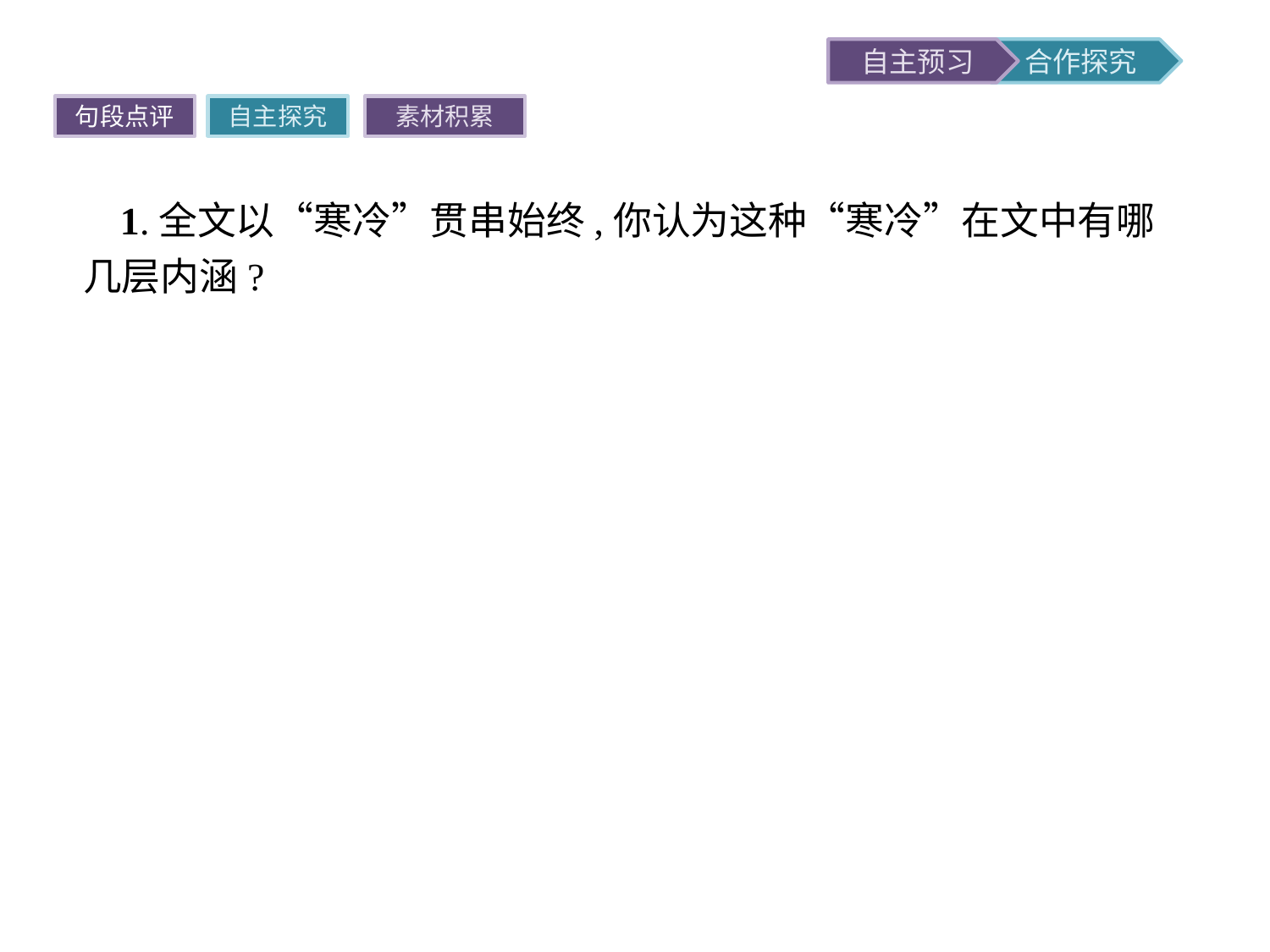

句段点评
自主探究
素材积累
1.全文以“寒冷”贯串始终,你认为这种“寒冷”在文中有哪几层内涵?
提示寒冷一方面源自生存环境的恶劣和物质的极度匮乏,使生命裸露于寒风的淫威下,无法抵御寒冷的摧残;另一方面,低劣的生存状态也最大限度地驱散了人间的温情,使生命饱受冷漠和孤独的煎熬。
巨大的生存压力使父亲根本无暇顾及一个十四岁少年在寒风肆虐的荒漠独行时所体验到的凄楚和绝望,他给予儿子的只是一句略带责备口气的询问;十四岁的孩子居然已经学会了独自品味自己的伤痛;贫寒使亲人间的温情消遁于无形,所以年老多病的姑妈一直没有等到母亲带来的温暖。